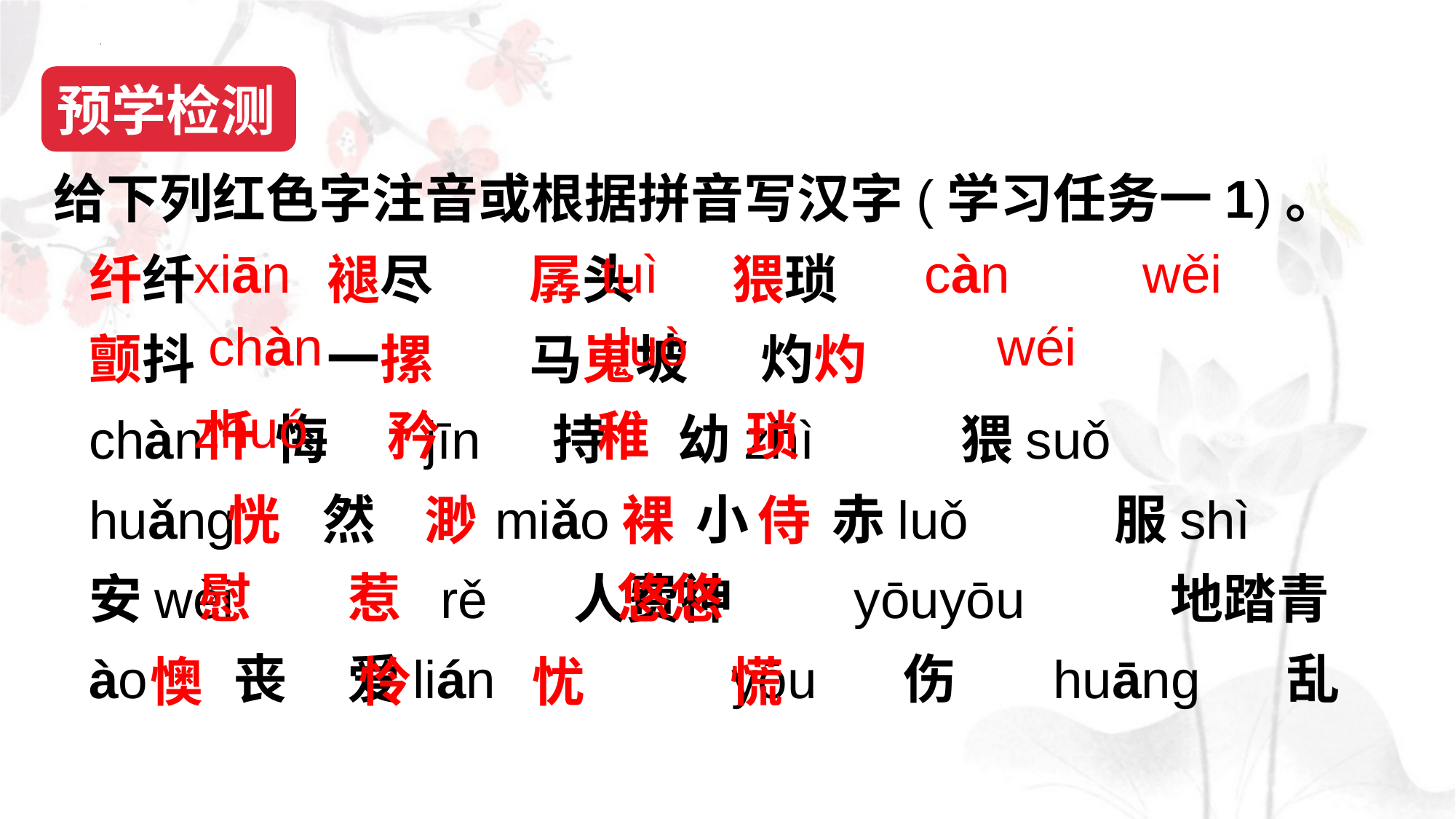

预学检测
给下列红色字注音或根据拼音写汉字(学习任务一1)。
纤纤           褪尽        孱头        猥琐
颤抖           一摞        马嵬坡      灼灼
chàn    悔       jīn    持      幼zhì         猥suǒ
huǎng     然         miǎo     小       赤luǒ         服shì
安wèi              rě     人费神         yōuyōu         地踏青
ào     丧     爱lián                yōu     伤       huāng     乱
xiān                     tuì                  càn         wěi           chàn                    luò                     wéi             zhuó
忏           矜             稚        琐
 恍            渺            裸       侍
   慰        惹                  悠悠
懊             怜          忧            慌